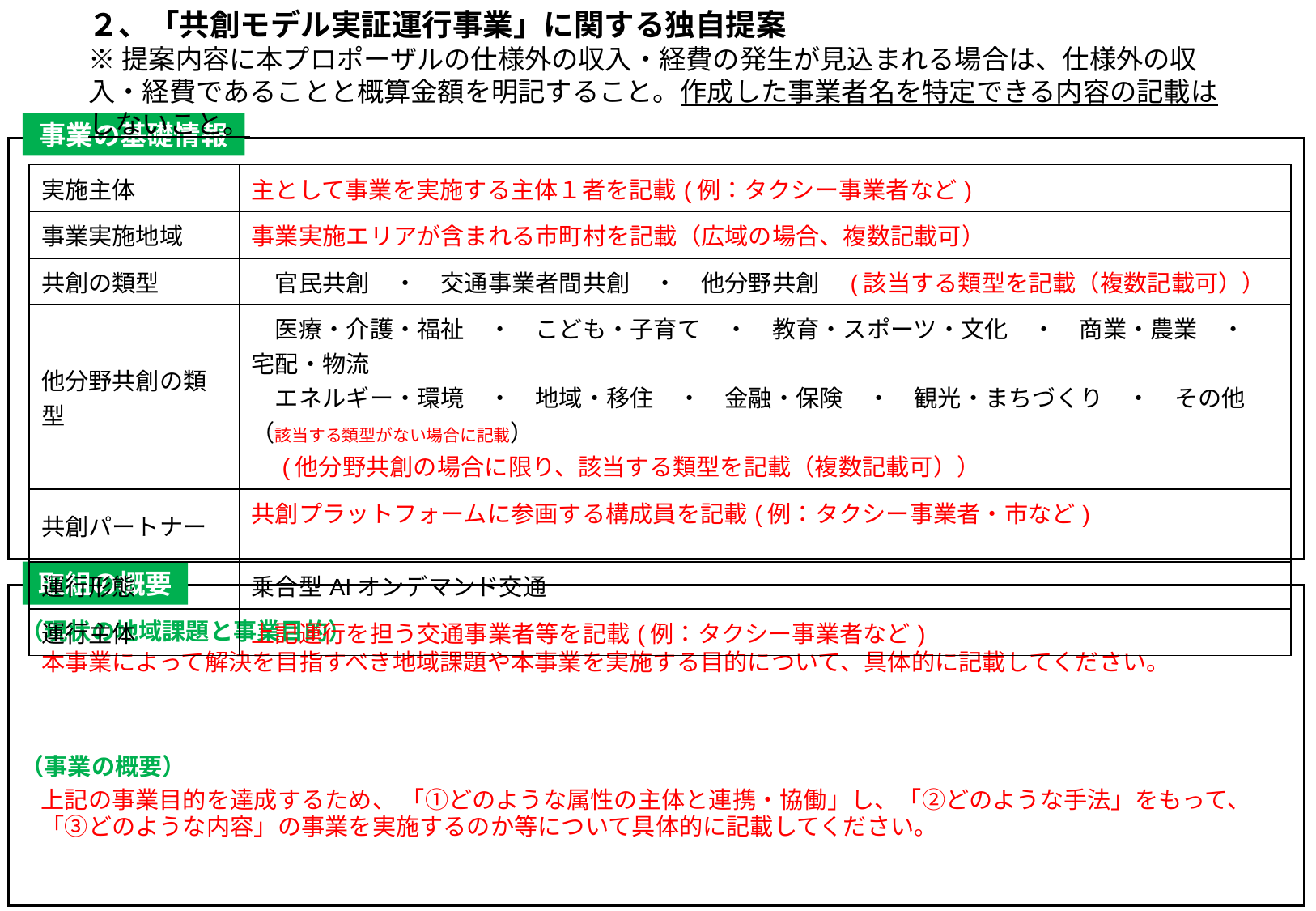

２、「共創モデル実証運行事業」に関する独自提案
※提案内容に本プロポーザルの仕様外の収入・経費の発生が見込まれる場合は、仕様外の収入・経費であることと概算金額を明記すること。作成した事業者名を特定できる内容の記載はしないこと。

事業の基礎情報
様式内の説明文（赤字）は、記入に際し削除してください。
書式やフォントサイズは変更せず、黒字で記入すること。（次スライド以降、同様）

| 実施主体 | 主として事業を実施する主体１者を記載(例：タクシー事業者など) |
| --- | --- |
| 事業実施地域 | 事業実施エリアが含まれる市町村を記載（広域の場合、複数記載可） |
| 共創の類型 | 官民共創　・　交通事業者間共創　・　他分野共創　(該当する類型を記載（複数記載可）） |
| 他分野共創の類型 | 医療・介護・福祉　・　こども・子育て　・　教育・スポーツ・文化　・　商業・農業　・　宅配・物流　 　エネルギー・環境　・　地域・移住　・　金融・保険　・　観光・まちづくり　・　その他（該当する類型がない場合に記載） 　(他分野共創の場合に限り、該当する類型を記載（複数記載可）） |
| 共創パートナー | 共創プラットフォームに参画する構成員を記載(例：タクシー事業者・市など) |
| 運行形態 | 乗合型AIオンデマンド交通 |
| 運行主体 | 上記運行を担う交通事業者等を記載(例：タクシー事業者など) |
取組の概要

（現状の地域課題と事業目的）

（事業の概要）
本事業によって解決を目指すべき地域課題や本事業を実施する目的について、具体的に記載してください。
上記の事業目的を達成するため、 「①どのような属性の主体と連携・協働」し、「②どのような手法」をもって、「③どのような内容」の事業を実施するのか等について具体的に記載してください。